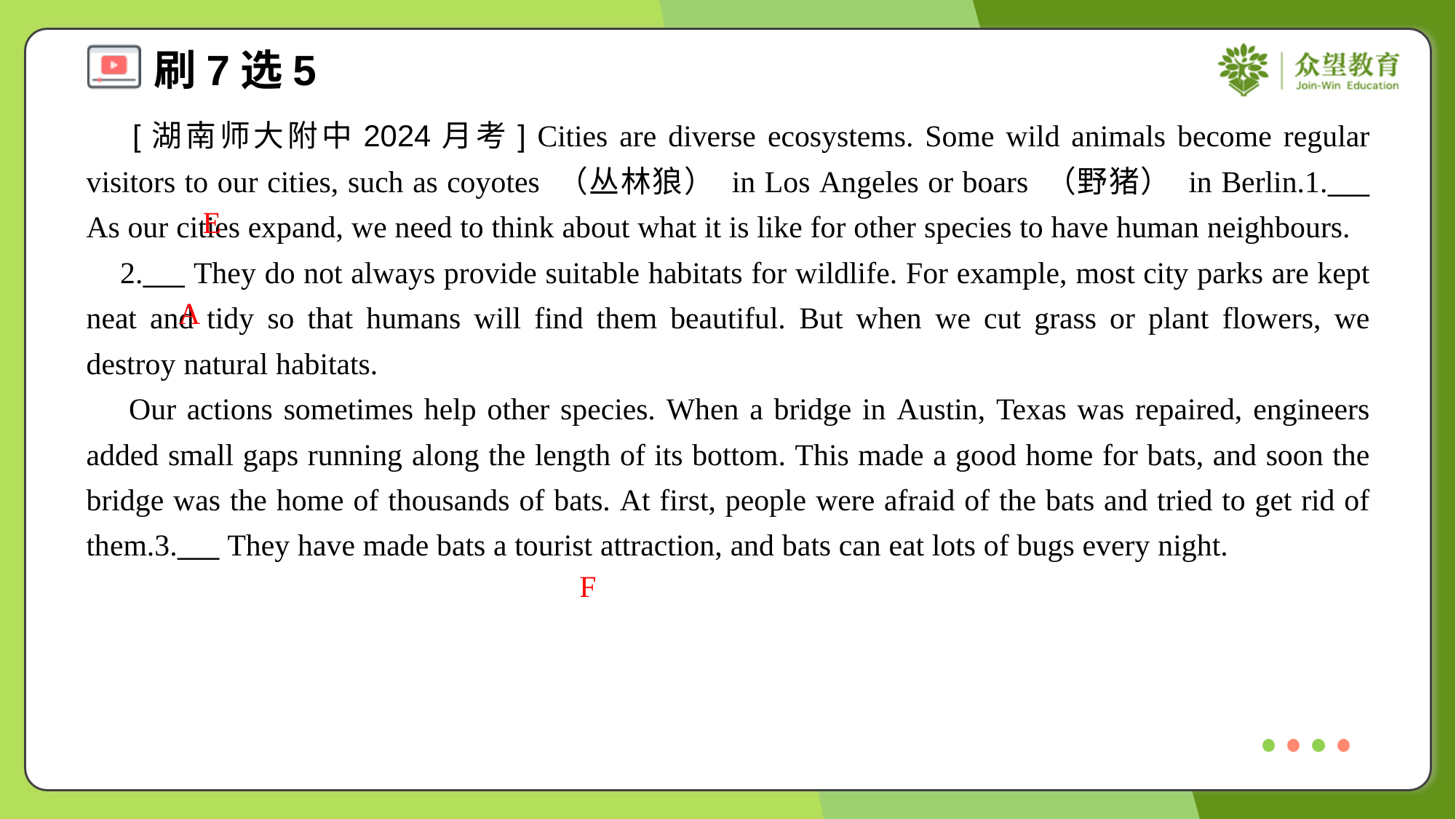

[湖南师大附中2024月考] Cities are diverse ecosystems. Some wild animals become regular visitors to our cities, such as coyotes （丛林狼） in Los Angeles or boars （野猪） in Berlin.1.___ As our cities expand, we need to think about what it is like for other species to have human neighbours.
    2.___ They do not always provide suitable habitats for wildlife. For example, most city parks are kept neat and tidy so that humans will find them beautiful. But when we cut grass or plant flowers, we destroy natural habitats.
    Our actions sometimes help other species. When a bridge in Austin, Texas was repaired, engineers added small gaps running along the length of its bottom. This made a good home for bats, and soon the bridge was the home of thousands of bats. At first, people were afraid of the bats and tried to get rid of them.3.___ They have made bats a tourist attraction, and bats can eat lots of bugs every night.

E
A
F